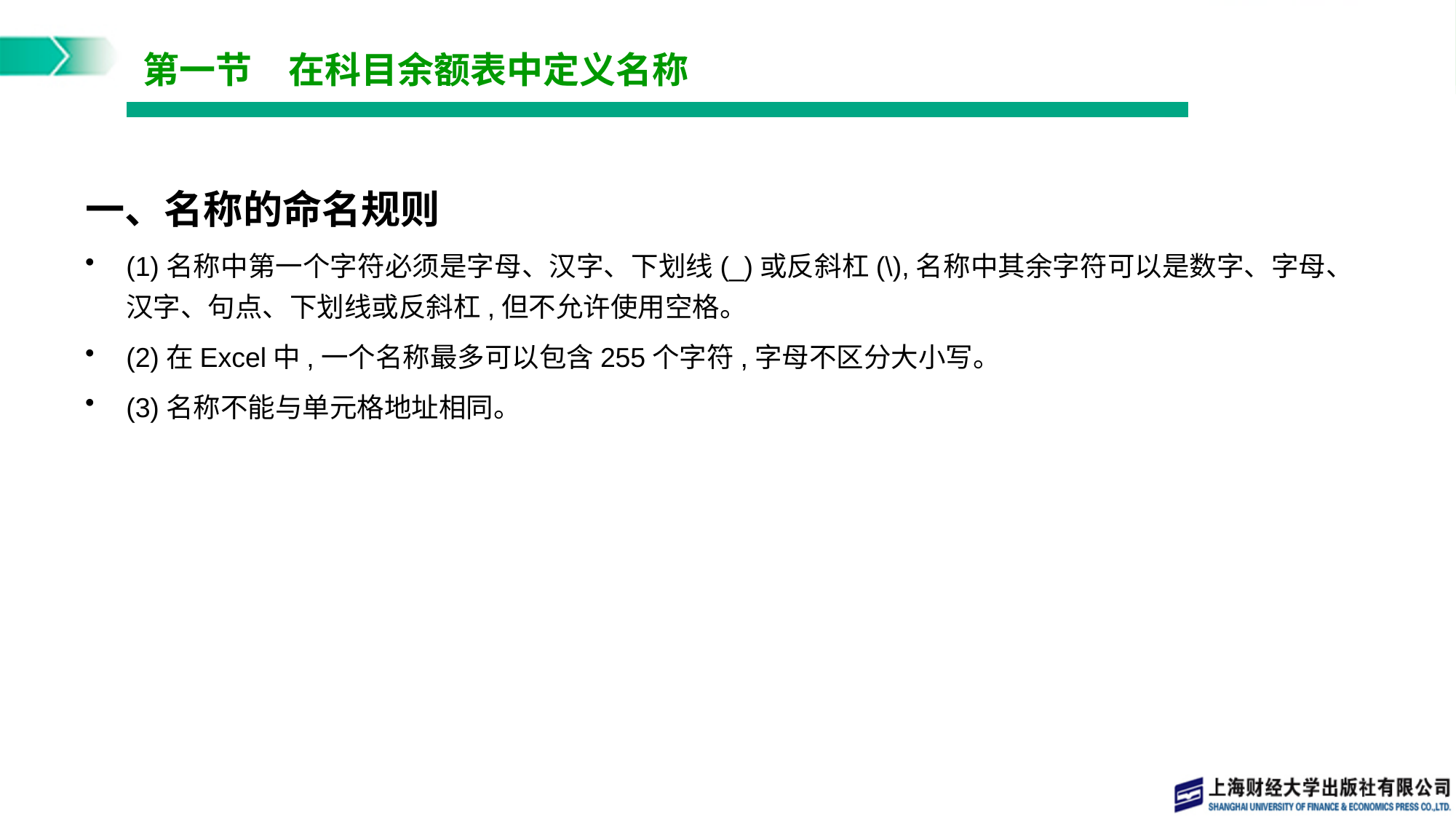

# 第一节　在科目余额表中定义名称
一、名称的命名规则
(1)名称中第一个字符必须是字母、汉字、下划线(_)或反斜杠(\),名称中其余字符可以是数字、字母、汉字、句点、下划线或反斜杠,但不允许使用空格。
(2)在Excel中,一个名称最多可以包含255个字符,字母不区分大小写。
(3)名称不能与单元格地址相同。